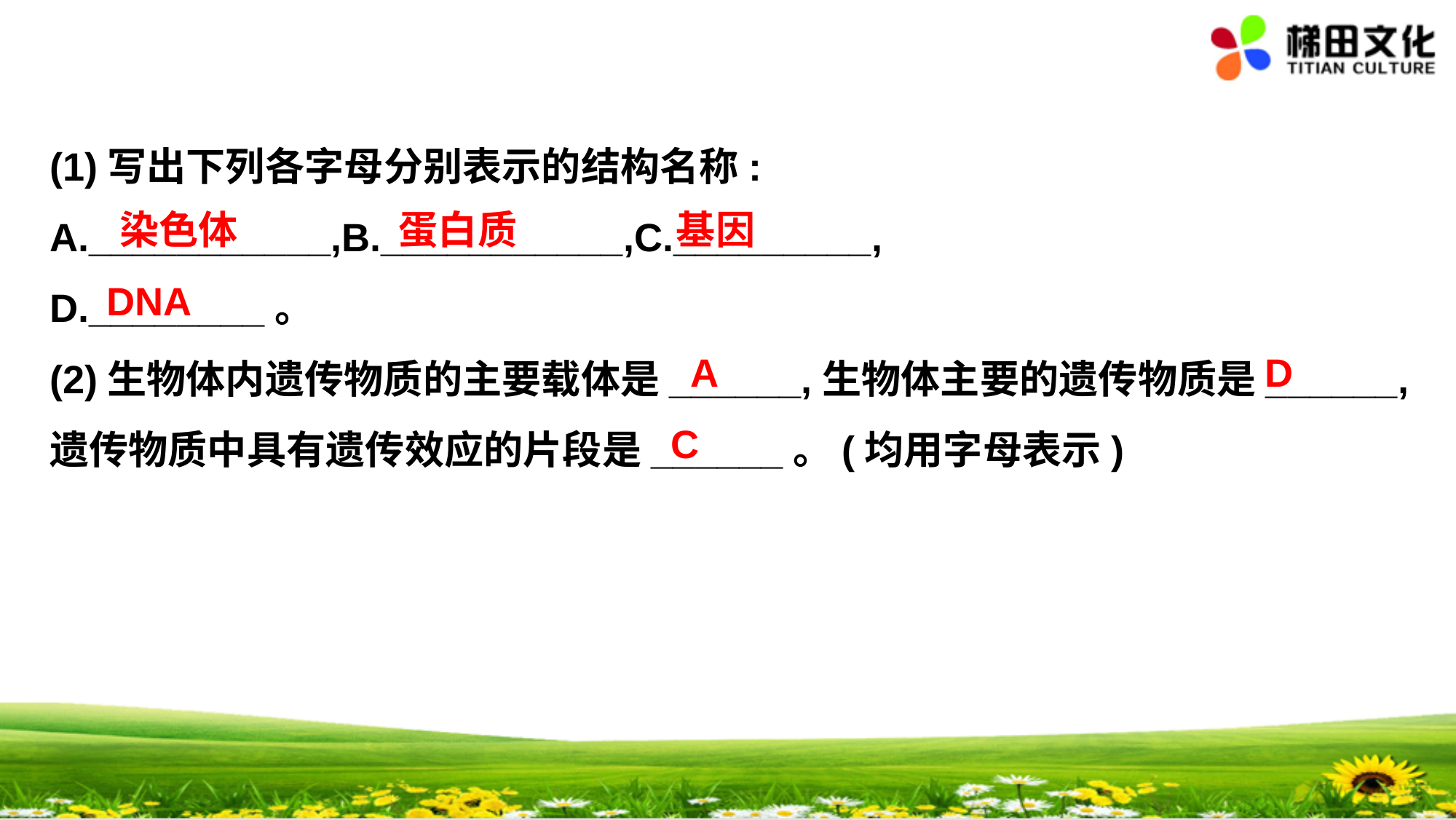

(1)写出下列各字母分别表示的结构名称:
A.___________,B.___________,C._________,
D.________。
(2)生物体内遗传物质的主要载体是______,生物体主要的遗传物质是______,
遗传物质中具有遗传效应的片段是______。(均用字母表示)
　染色体
　蛋白质
　基因
　DNA
　A
　D
　C